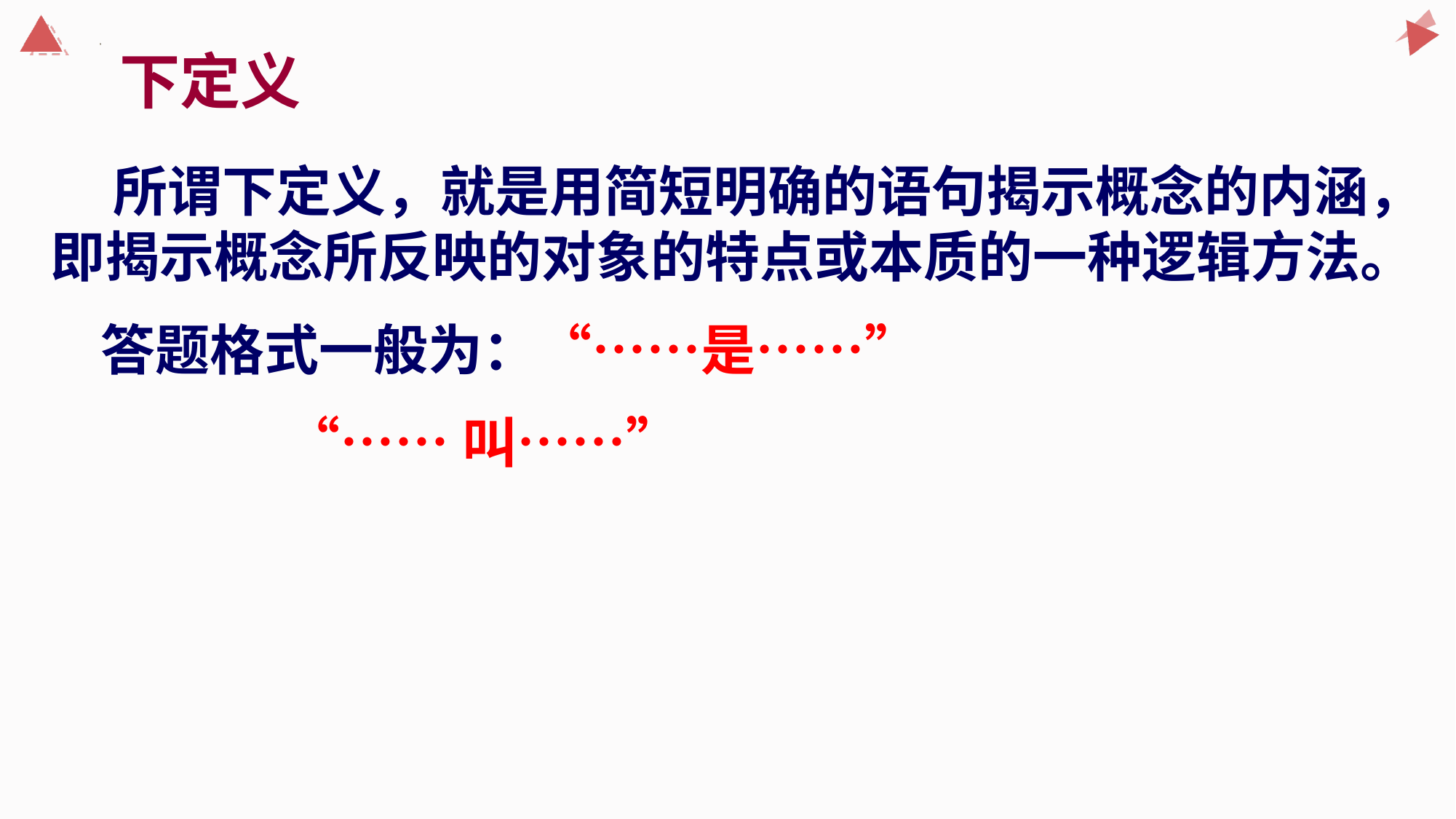

# 下定义
    所谓下定义，就是用简短明确的语句揭示概念的内涵，即揭示概念所反映的对象的特点或本质的一种逻辑方法。
   答题格式一般为：“……是……”
                   “……叫……”